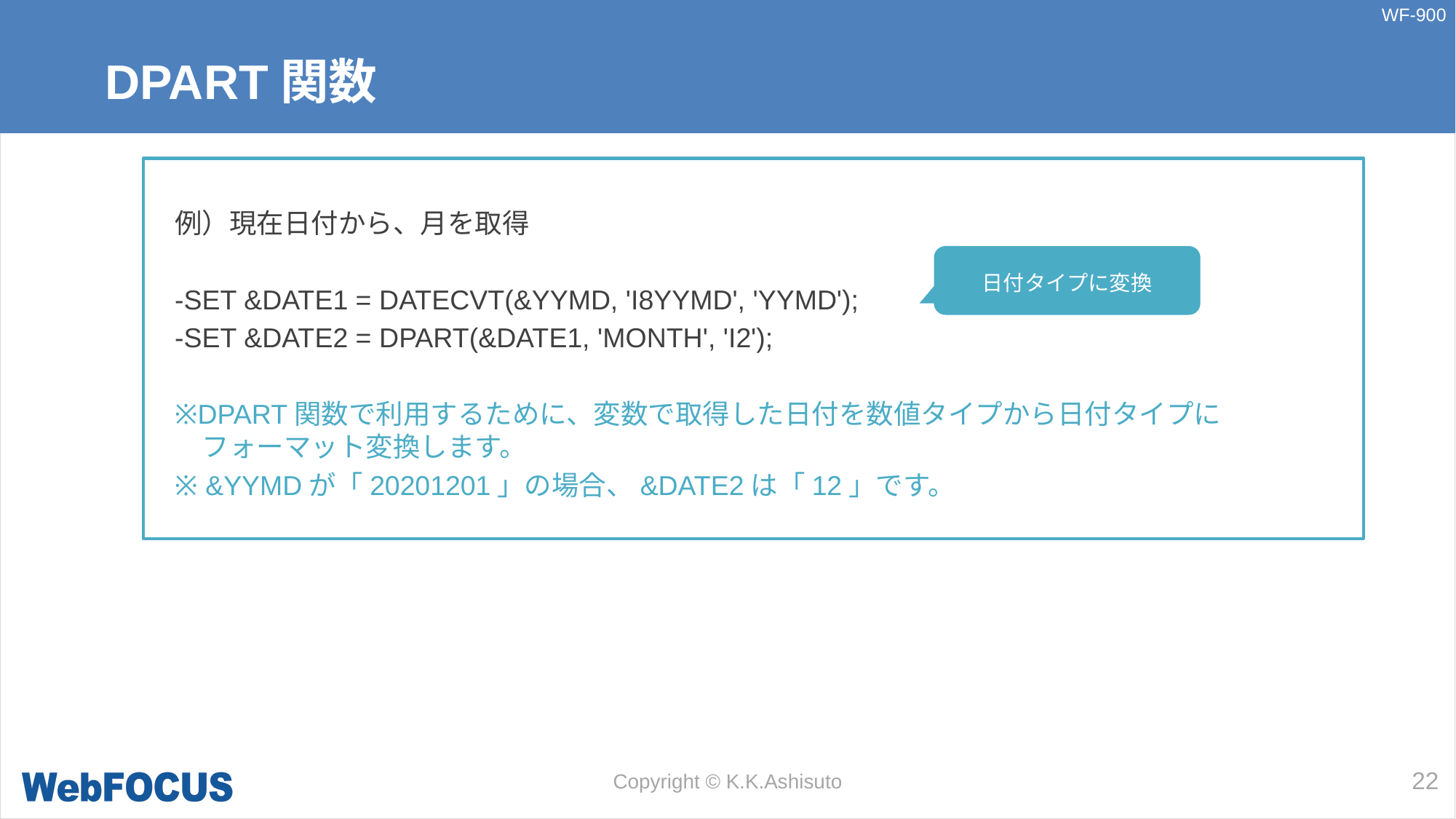

# DPART関数

例）現在日付から、月を取得

-SET &DATE1 = DATECVT(&YYMD, 'I8YYMD', 'YYMD');
-SET &DATE2 = DPART(&DATE1, 'MONTH', 'I2');

※DPART関数で利用するために、変数で取得した日付を数値タイプから日付タイプに
　フォーマット変換します。
※ &YYMDが「20201201」の場合、&DATE2は「12」です。

日付タイプに変換